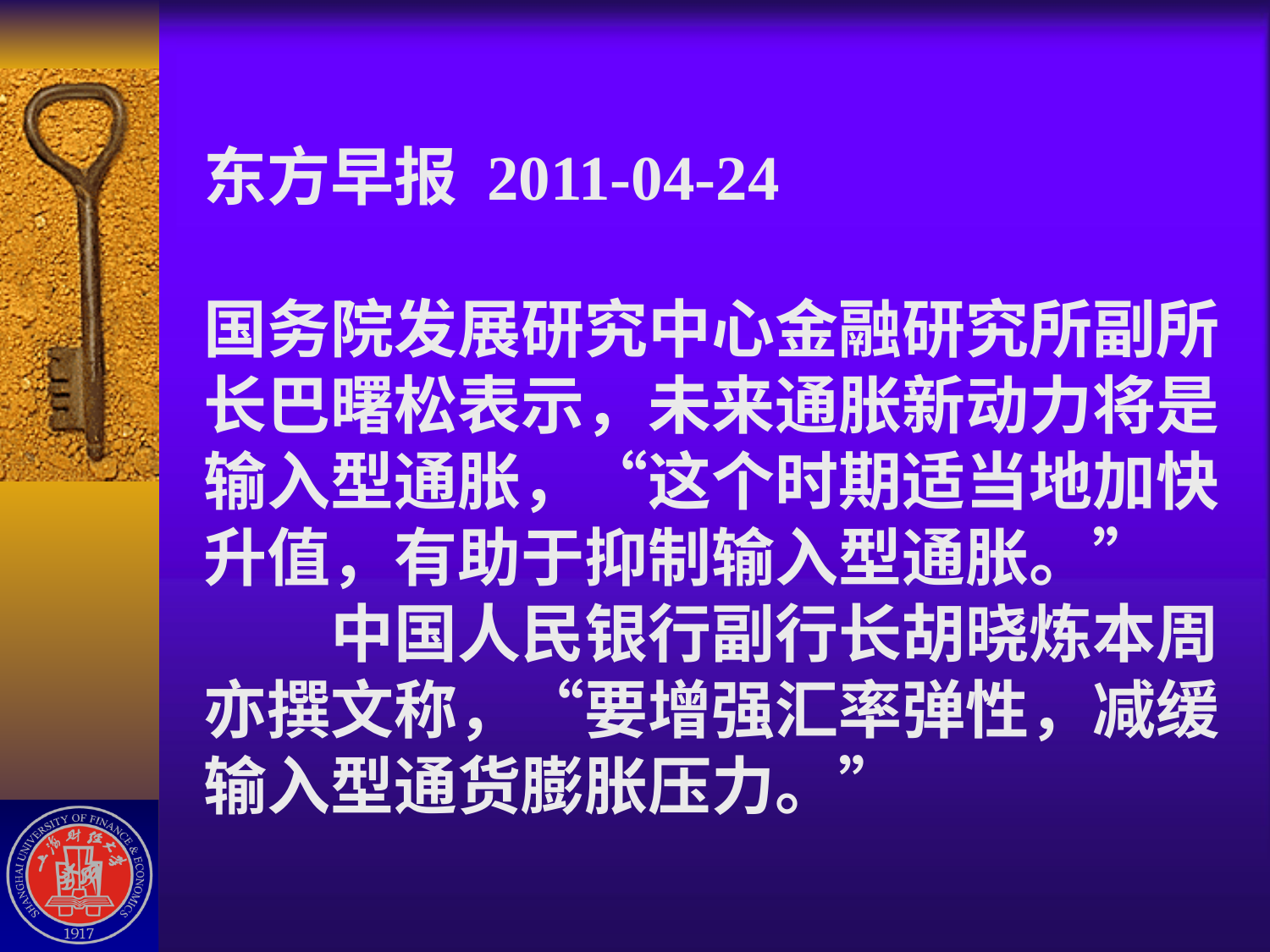

# 东方早报 2011-04-24 国务院发展研究中心金融研究所副所长巴曙松表示，未来通胀新动力将是输入型通胀，“这个时期适当地加快升值，有助于抑制输入型通胀。” 　　中国人民银行副行长胡晓炼本周亦撰文称，“要增强汇率弹性，减缓输入型通货膨胀压力。”